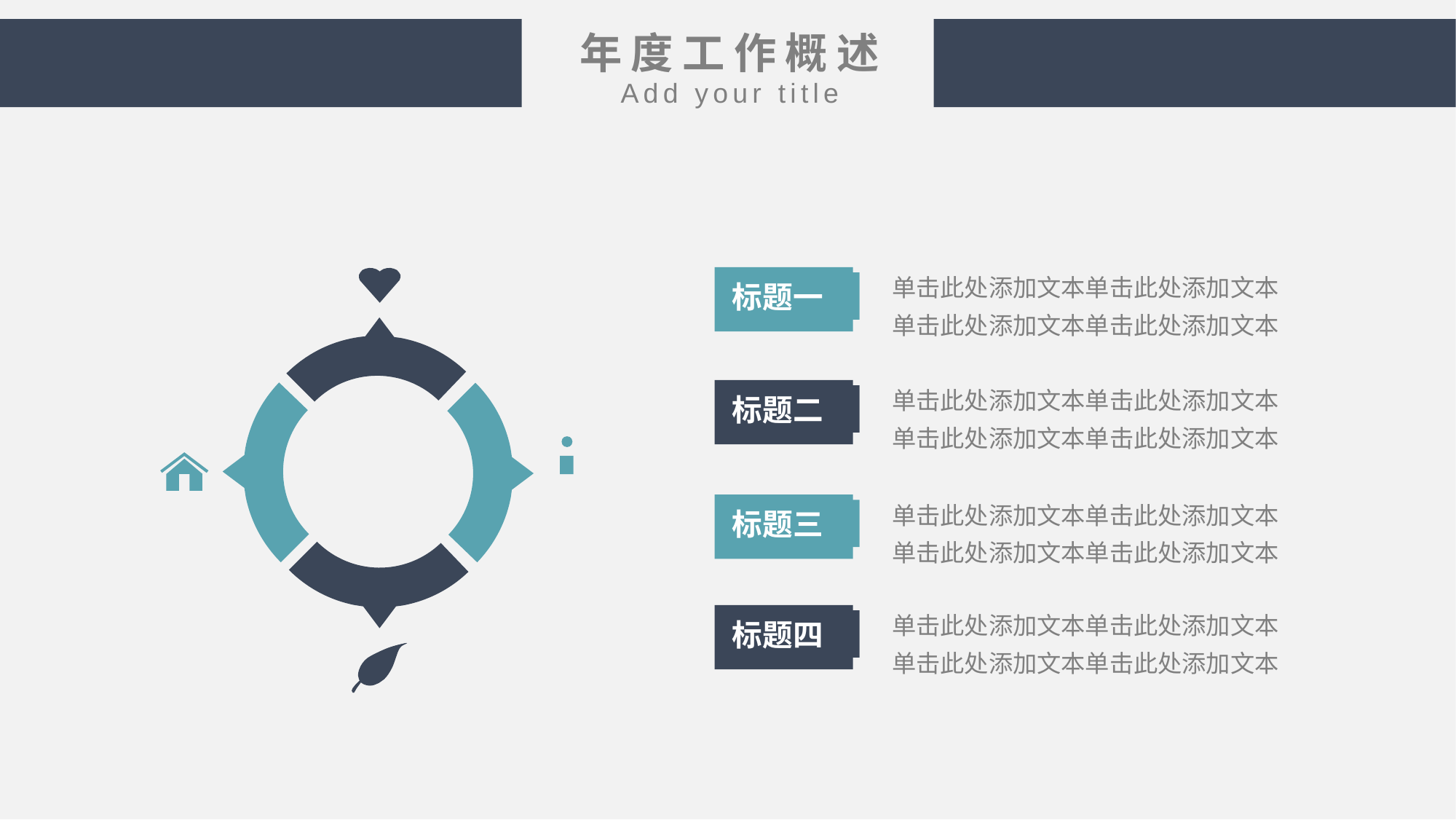

年度工作概述
Add your title
单击此处添加文本单击此处添加文本
单击此处添加文本单击此处添加文本

标题一

单击此处添加文本单击此处添加文本
单击此处添加文本单击此处添加文本

标题二

单击此处添加文本单击此处添加文本
单击此处添加文本单击此处添加文本

标题三

单击此处添加文本单击此处添加文本
单击此处添加文本单击此处添加文本

标题四